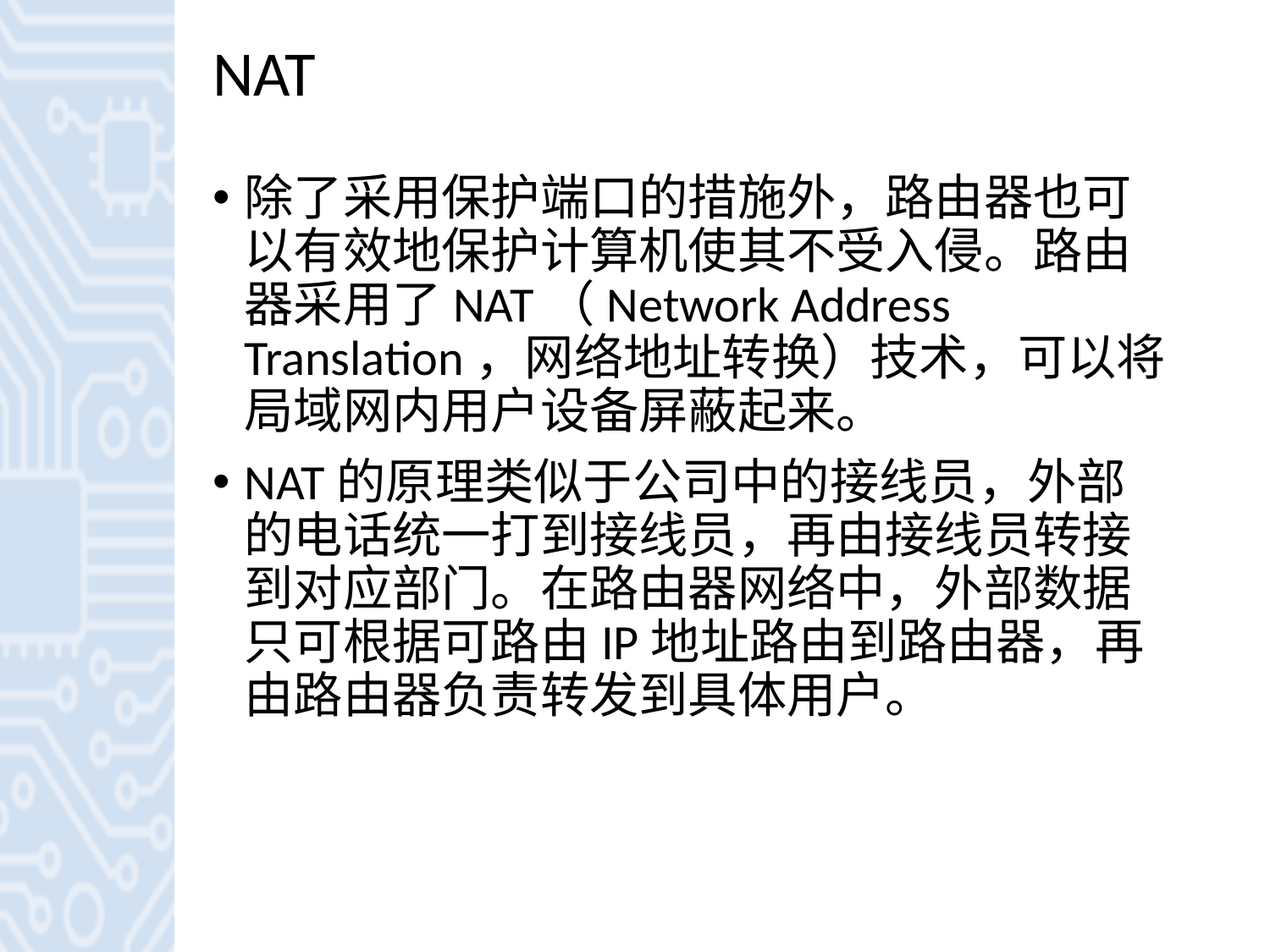

# NAT
除了采用保护端口的措施外，路由器也可以有效地保护计算机使其不受入侵。路由器采用了NAT（Network Address Translation，网络地址转换）技术，可以将局域网内用户设备屏蔽起来。
NAT的原理类似于公司中的接线员，外部的电话统一打到接线员，再由接线员转接到对应部门。在路由器网络中，外部数据只可根据可路由IP地址路由到路由器，再由路由器负责转发到具体用户。